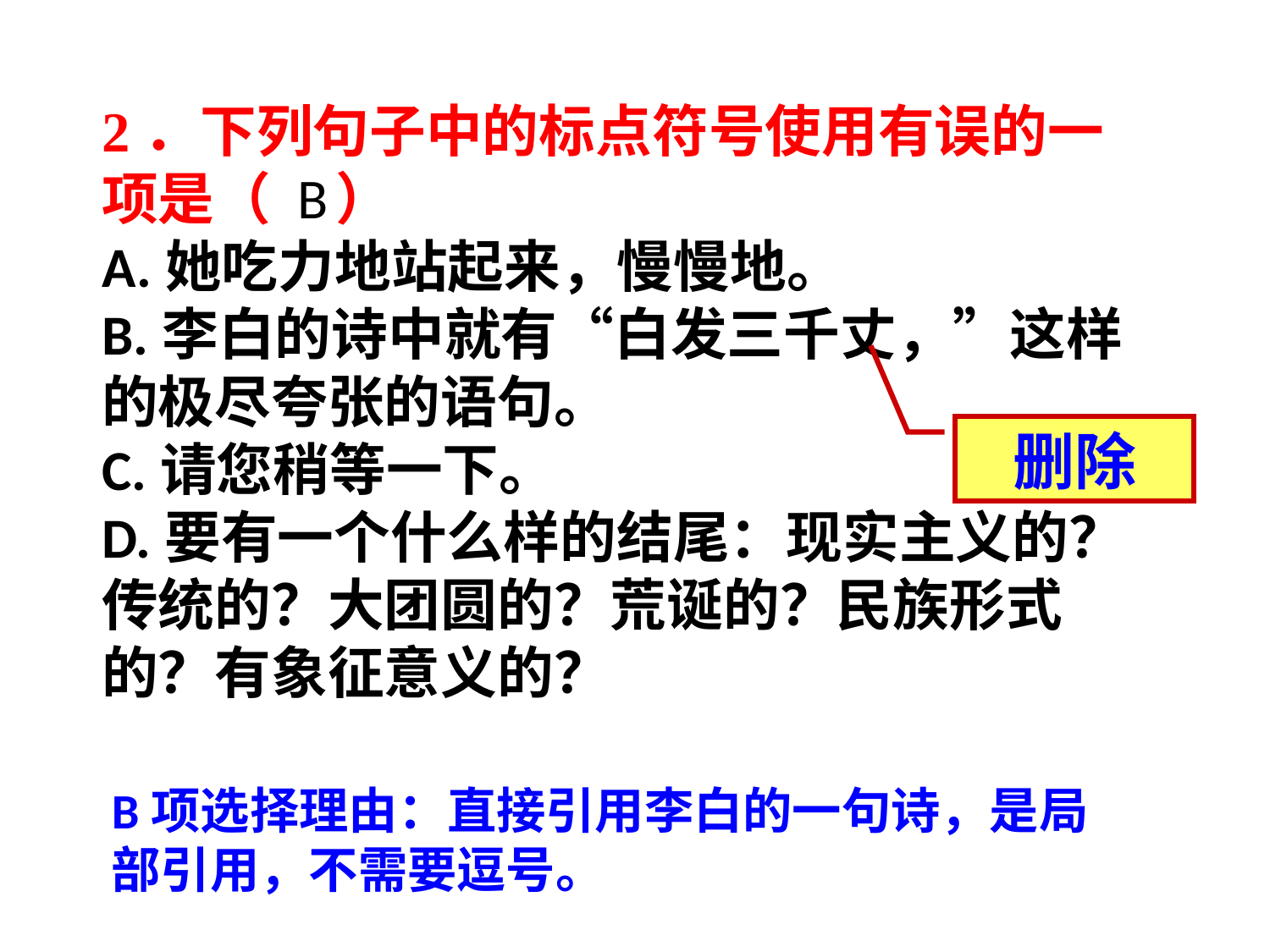

2．下列句子中的标点符号使用有误的一项是（     ）
A.她吃力地站起来，慢慢地。
B.李白的诗中就有“白发三千丈，”这样的极尽夸张的语句。
C.请您稍等一下。
D.要有一个什么样的结尾：现实主义的？传统的？大团圆的？荒诞的？民族形式的？有象征意义的？

B
删除
B项选择理由：直接引用李白的一句诗，是局部引用，不需要逗号。